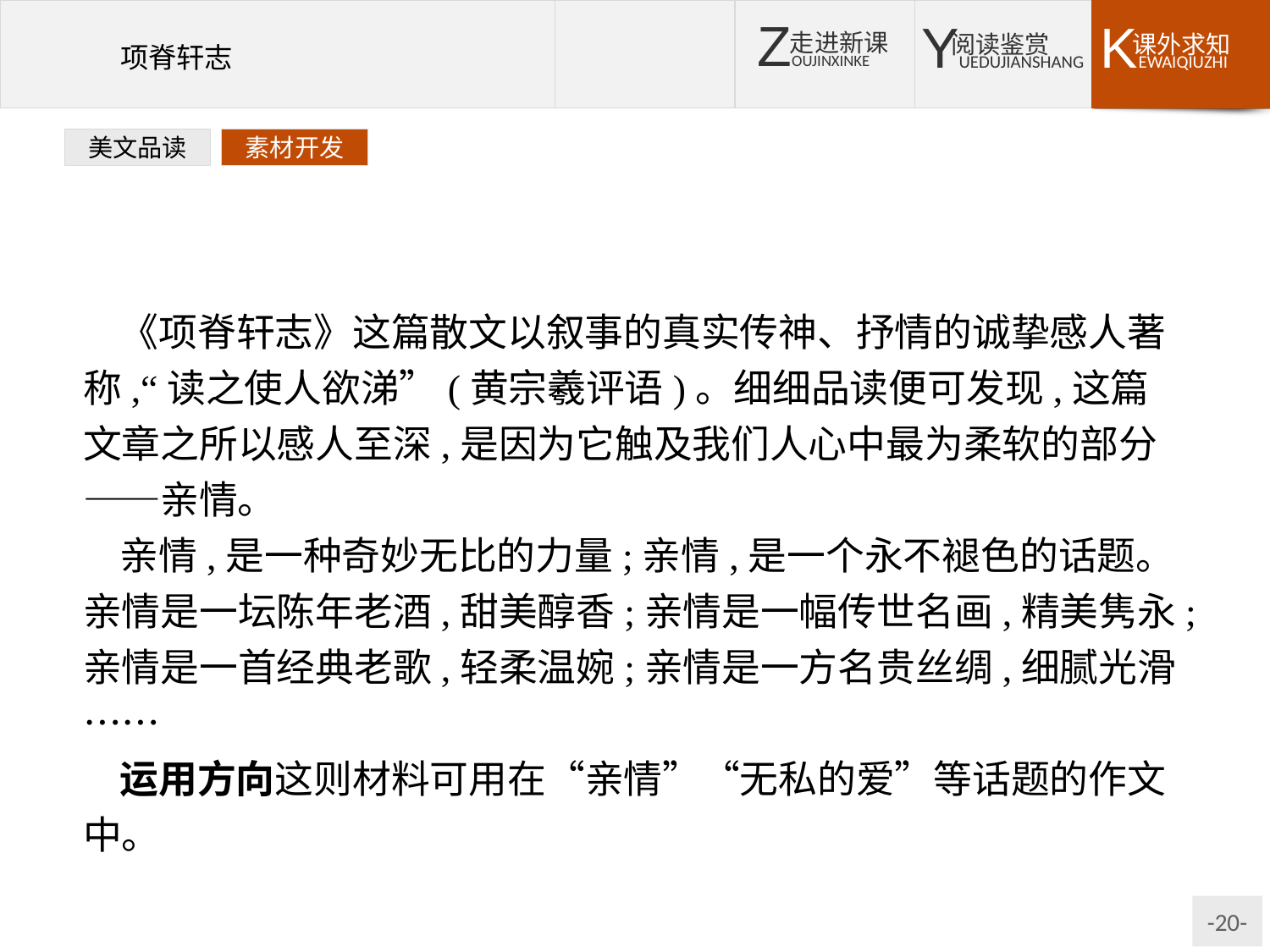

美文品读
素材开发
《项脊轩志》这篇散文以叙事的真实传神、抒情的诚挚感人著称,“读之使人欲涕”(黄宗羲评语)。细细品读便可发现,这篇文章之所以感人至深,是因为它触及我们人心中最为柔软的部分——亲情。
亲情,是一种奇妙无比的力量;亲情,是一个永不褪色的话题。亲情是一坛陈年老酒,甜美醇香;亲情是一幅传世名画,精美隽永;亲情是一首经典老歌,轻柔温婉;亲情是一方名贵丝绸,细腻光滑……
运用方向这则材料可用在“亲情”“无私的爱”等话题的作文中。